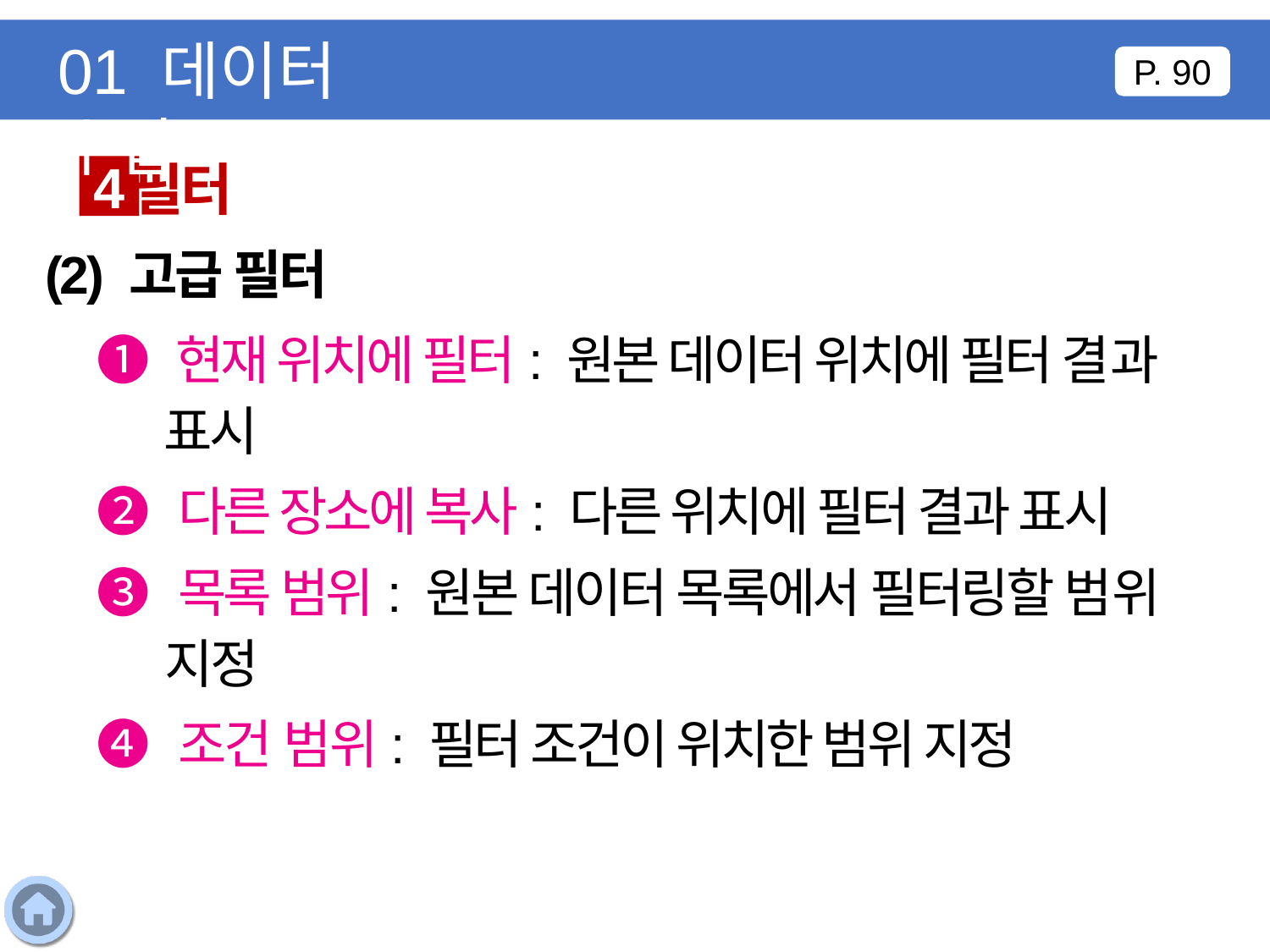

01 데이터 수집
P. 90
필터
4
(2) 고급 필터
❶ 현재 위치에 필터: 원본 데이터 위치에 필터 결과 표시
❷ 다른 장소에 복사: 다른 위치에 필터 결과 표시
❸ 목록 범위: 원본 데이터 목록에서 필터링할 범위 지정
❹ 조건 범위: 필터 조건이 위치한 범위 지정